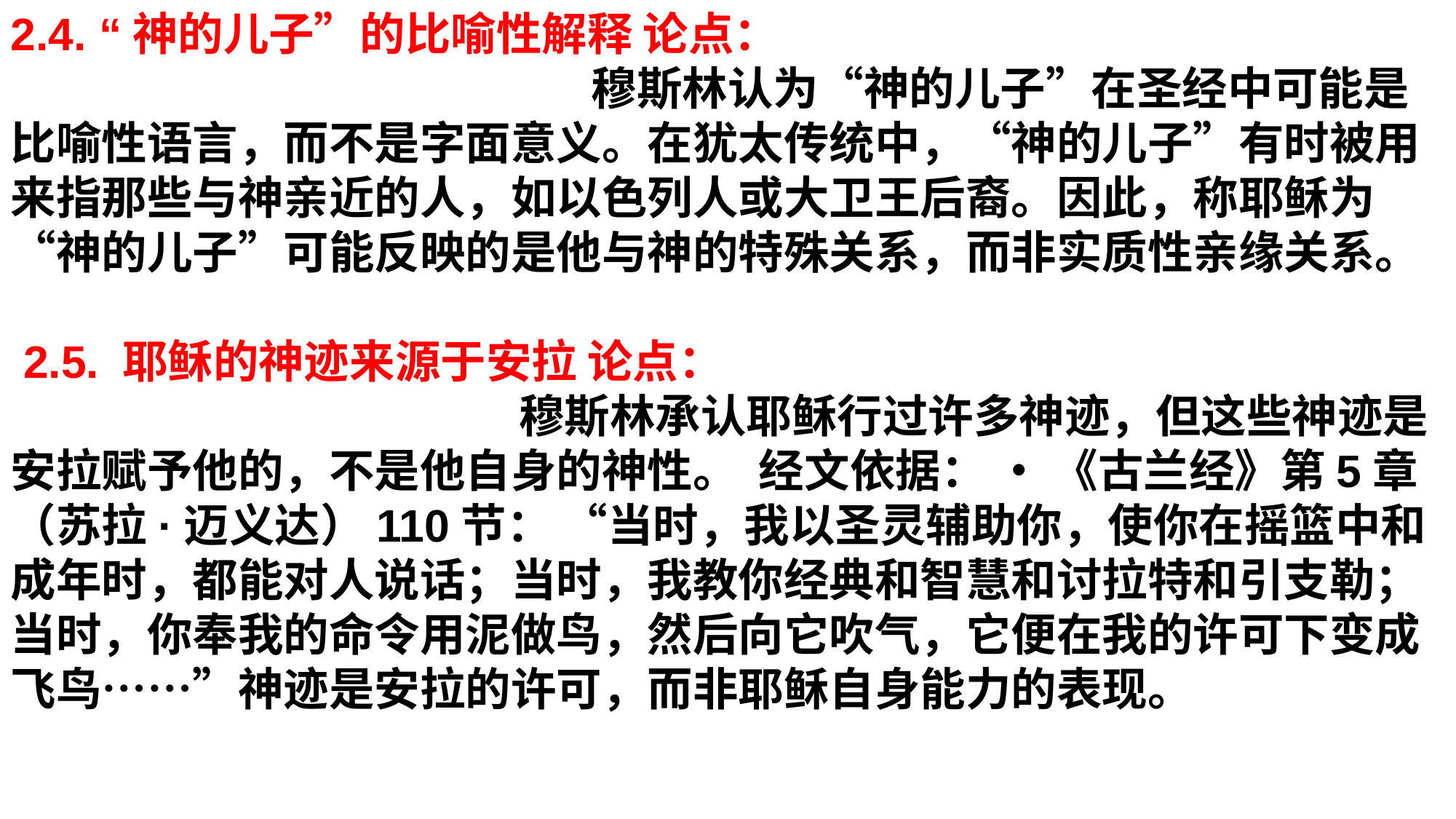

2.4. “神的儿子”的比喻性解释 论点：                                                                                                                         穆斯林认为“神的儿子”在圣经中可能是比喻性语言，而不是字面意义。在犹太传统中，“神的儿子”有时被用来指那些与神亲近的人，如以色列人或大卫王后裔。因此，称耶稣为“神的儿子”可能反映的是他与神的特殊关系，而非实质性亲缘关系。

 2.5. 耶稣的神迹来源于安拉 论点：                                                                                                                       穆斯林承认耶稣行过许多神迹，但这些神迹是安拉赋予他的，不是他自身的神性。  经文依据： • 《古兰经》第5章（苏拉·迈义达）110节： “当时，我以圣灵辅助你，使你在摇篮中和成年时，都能对人说话；当时，我教你经典和智慧和讨拉特和引支勒；当时，你奉我的命令用泥做鸟，然后向它吹气，它便在我的许可下变成飞鸟……”神迹是安拉的许可，而非耶稣自身能力的表现。